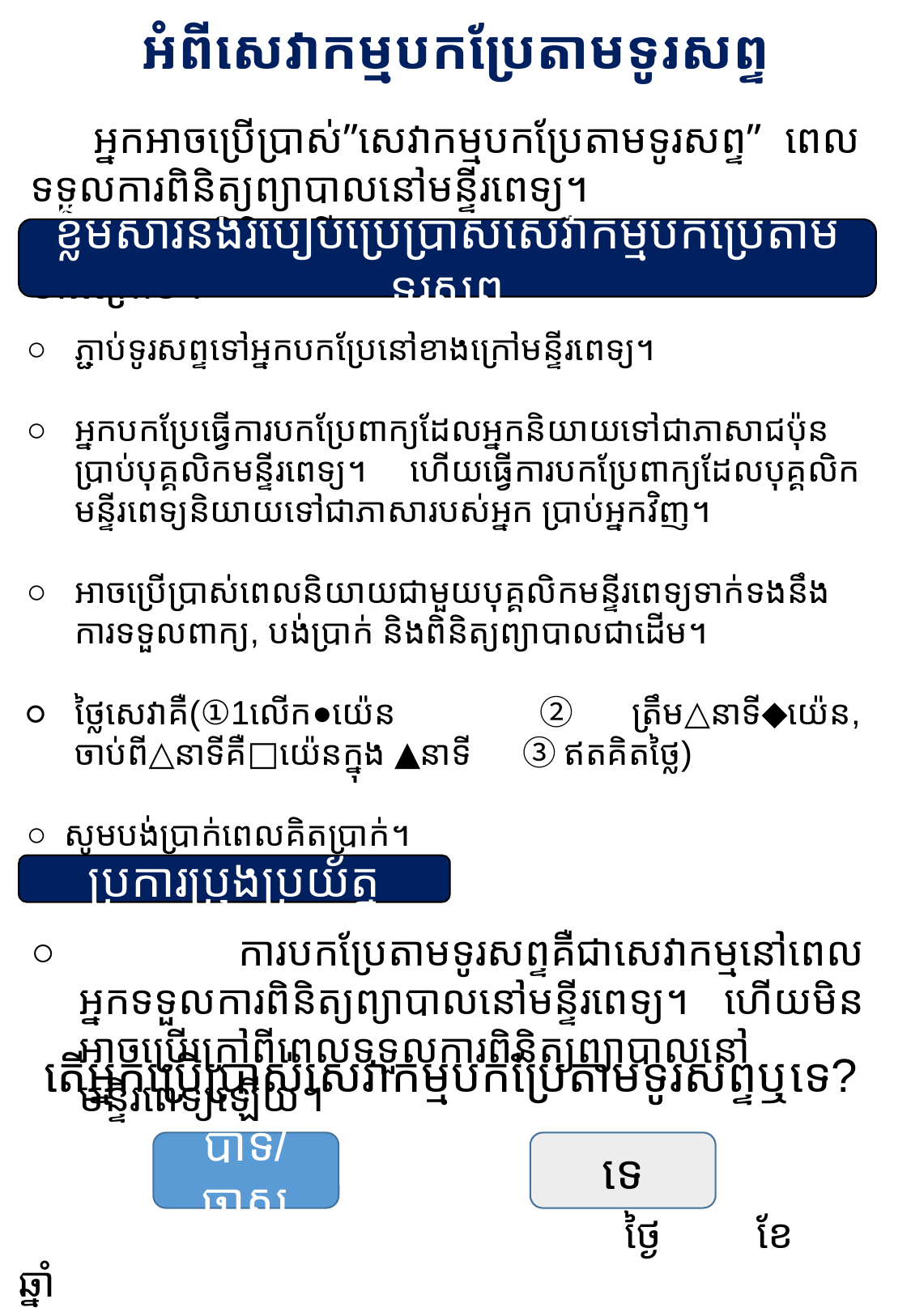

អំពីសេវាកម្មបកប្រែតាមទូរសព្ទ
　អ្នកអាចប្រើប្រាស់”សេវាកម្មបកប្រែតាមទូរសព្ទ” ពេលទទួលការពិនិត្យព្យាបាលនៅមន្ទីរពេទ្យ។
　សូមពិនិត្យមើលប្រការផ្សេងៗដែលមានសរសេរដូចខាងក្រោម។
ខ្លឹមសារនិងរបៀបប្រើប្រាស់សេវាកម្មបកប្រែតាមទូរសព្ទ
○	ភ្ជាប់ទូរសព្ទទៅអ្នកបកប្រែនៅខាងក្រៅមន្ទីរពេទ្យ។

○	អ្នកបកប្រែធ្វើការបកប្រែពាក្យដែលអ្នកនិយាយទៅជាភាសាជប៉ុន ប្រាប់បុគ្គលិកមន្ទីរពេទ្យ។ ហើយធ្វើការបកប្រែពាក្យដែលបុគ្គលិកមន្ទីរពេទ្យនិយាយទៅជាភាសារបស់អ្នក ប្រាប់អ្នកវិញ។

○	អាចប្រើប្រាស់ពេលនិយាយជាមួយបុគ្គលិកមន្ទីរពេទ្យទាក់ទងនឹងការទទួលពាក្យ, បង់ប្រាក់ និងពិនិត្យព្យាបាលជាដើម។

○	ថ្លៃសេវាគឺ(①1លើក●យ៉េន　②ត្រឹម△នាទី◆យ៉េន, ចាប់ពី△នាទីគឺ□យ៉េនក្នុង ▲នាទី 　③ឥតគិតថ្លៃ)

○  សូមបង់ប្រាក់ពេលគិតប្រាក់។
金額の部分は各医療機関にて設定の上、編集してください
ប្រការប្រុងប្រយ័ត្ន
○	 ការបកប្រែតាមទូរសព្ទគឺជាសេវាកម្មនៅពេលអ្នកទទួលការពិនិត្យព្យាបាលនៅមន្ទីរពេទ្យ។ ហើយមិនអាចប្រើក្រៅពីពេលទទួលការពិនិត្យព្យាបាលនៅមន្ទីរពេទ្យឡើយ។
តើអ្នកប្រើប្រាស់សេវាកម្មបកប្រែតាមទូរសព្ទឬទេ?
បាទ/ចាស
ទេ
　　　　　　　　　　　　　　　ថ្ងៃ         ខែ       ឆ្នាំ
　　　　　　　　　　　　　　　ឈ្មោះ